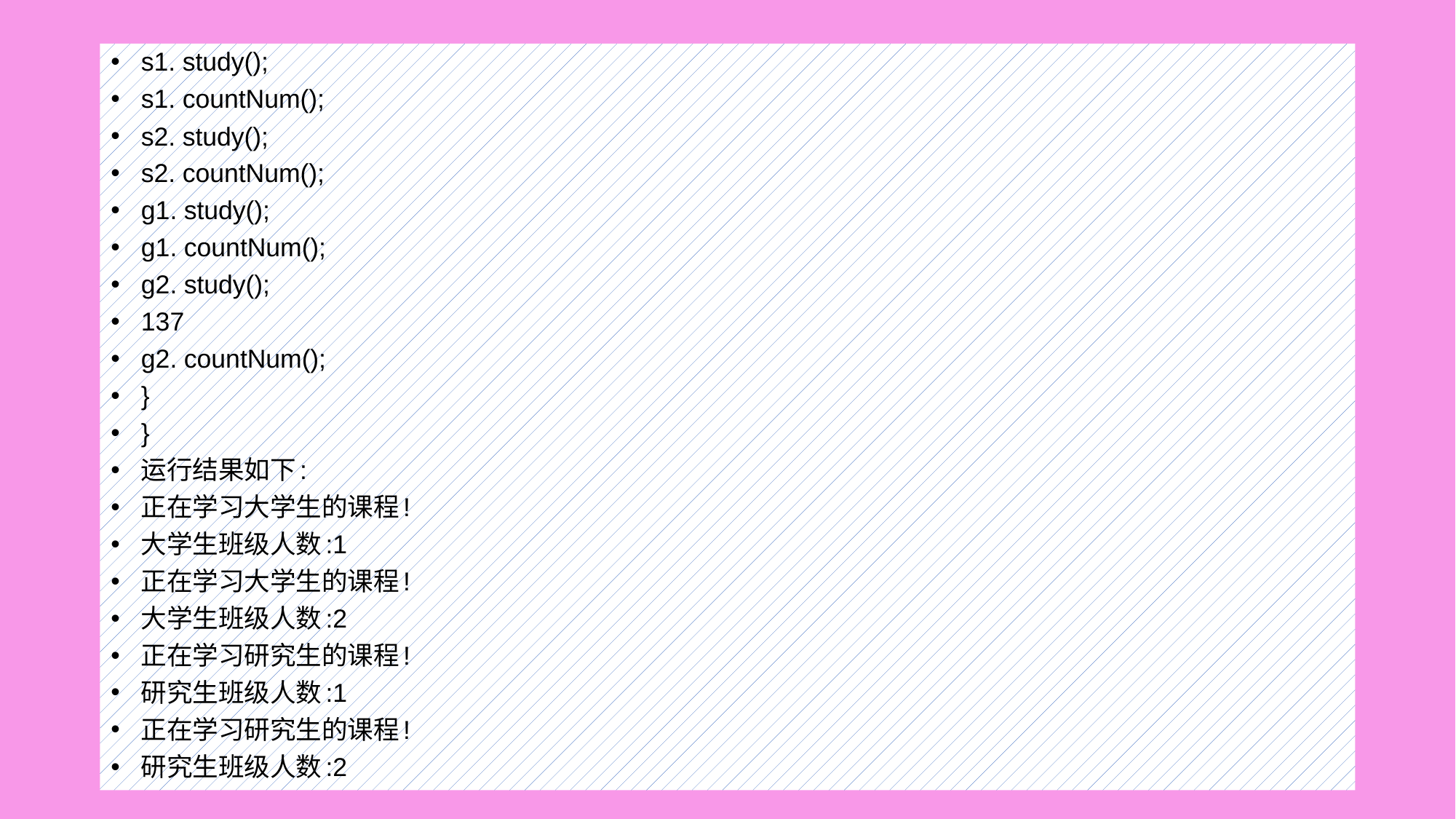

s1. study();
s1. countNum();
s2. study();
s2. countNum();
g1. study();
g1. countNum();
g2. study();
137
g2. countNum();
}
}
运行结果如下:
正在学习大学生的课程!
大学生班级人数:1
正在学习大学生的课程!
大学生班级人数:2
正在学习研究生的课程!
研究生班级人数:1
正在学习研究生的课程!
研究生班级人数:2
#